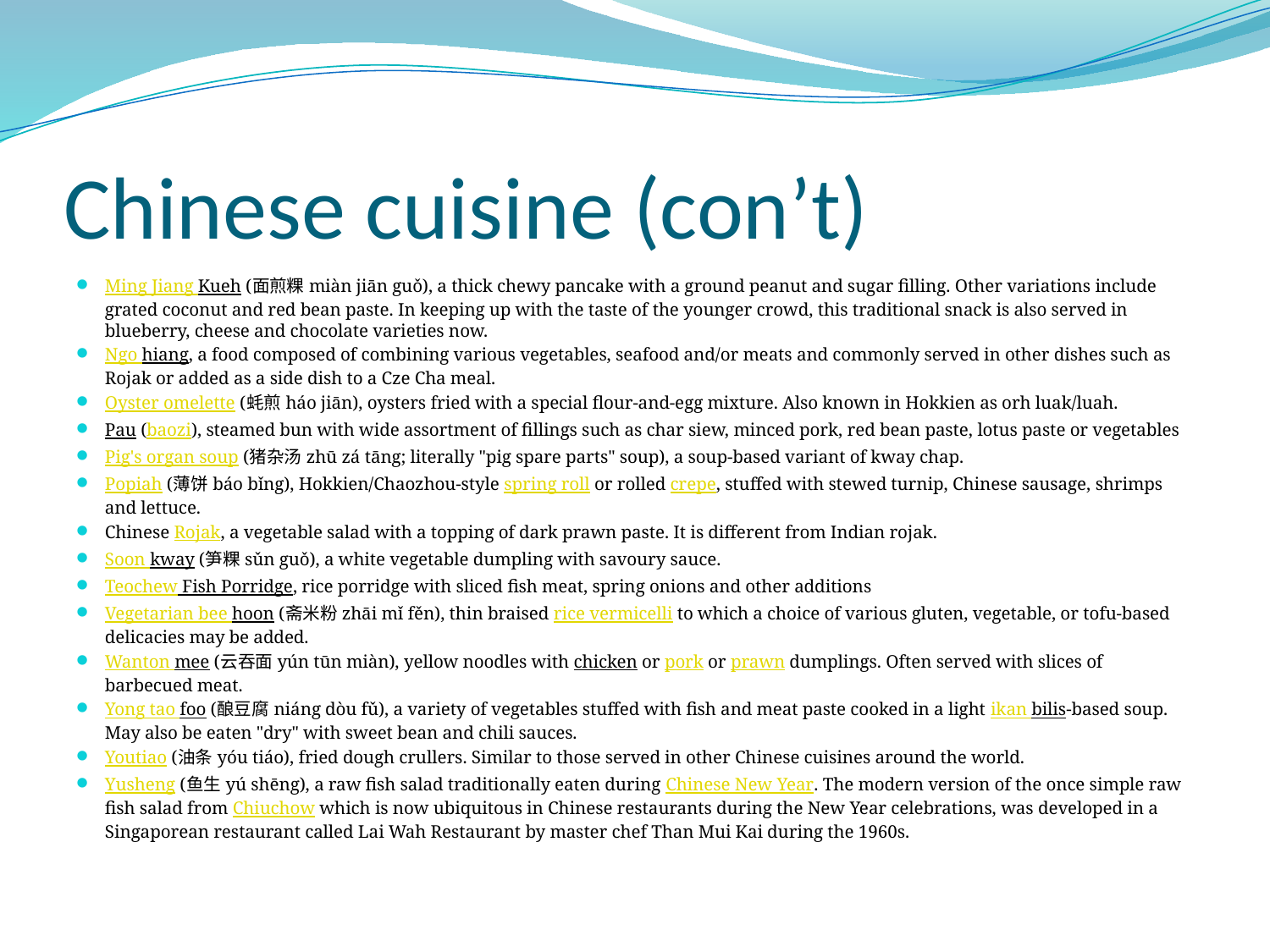

# Chinese cuisine (con’t)
Ming Jiang Kueh (面煎粿 miàn jiān guǒ), a thick chewy pancake with a ground peanut and sugar filling. Other variations include grated coconut and red bean paste. In keeping up with the taste of the younger crowd, this traditional snack is also served in blueberry, cheese and chocolate varieties now.
Ngo hiang, a food composed of combining various vegetables, seafood and/or meats and commonly served in other dishes such as Rojak or added as a side dish to a Cze Cha meal.
Oyster omelette (蚝煎 háo jiān), oysters fried with a special flour-and-egg mixture. Also known in Hokkien as orh luak/luah.
Pau (baozi), steamed bun with wide assortment of fillings such as char siew, minced pork, red bean paste, lotus paste or vegetables
Pig's organ soup (猪杂汤 zhū zá tāng; literally "pig spare parts" soup), a soup-based variant of kway chap.
Popiah (薄饼 báo bǐng), Hokkien/Chaozhou-style spring roll or rolled crepe, stuffed with stewed turnip, Chinese sausage, shrimps and lettuce.
Chinese Rojak, a vegetable salad with a topping of dark prawn paste. It is different from Indian rojak.
Soon kway (笋粿 sǔn guǒ), a white vegetable dumpling with savoury sauce.
Teochew Fish Porridge, rice porridge with sliced fish meat, spring onions and other additions
Vegetarian bee hoon (斋米粉 zhāi mǐ fěn), thin braised rice vermicelli to which a choice of various gluten, vegetable, or tofu-based delicacies may be added.
Wanton mee (云吞面 yún tūn miàn), yellow noodles with chicken or pork or prawn dumplings. Often served with slices of barbecued meat.
Yong tao foo (酿豆腐 niáng dòu fǔ), a variety of vegetables stuffed with fish and meat paste cooked in a light ikan bilis-based soup. May also be eaten "dry" with sweet bean and chili sauces.
Youtiao (油条 yóu tiáo), fried dough crullers. Similar to those served in other Chinese cuisines around the world.
Yusheng (鱼生 yú shēng), a raw fish salad traditionally eaten during Chinese New Year. The modern version of the once simple raw fish salad from Chiuchow which is now ubiquitous in Chinese restaurants during the New Year celebrations, was developed in a Singaporean restaurant called Lai Wah Restaurant by master chef Than Mui Kai during the 1960s.